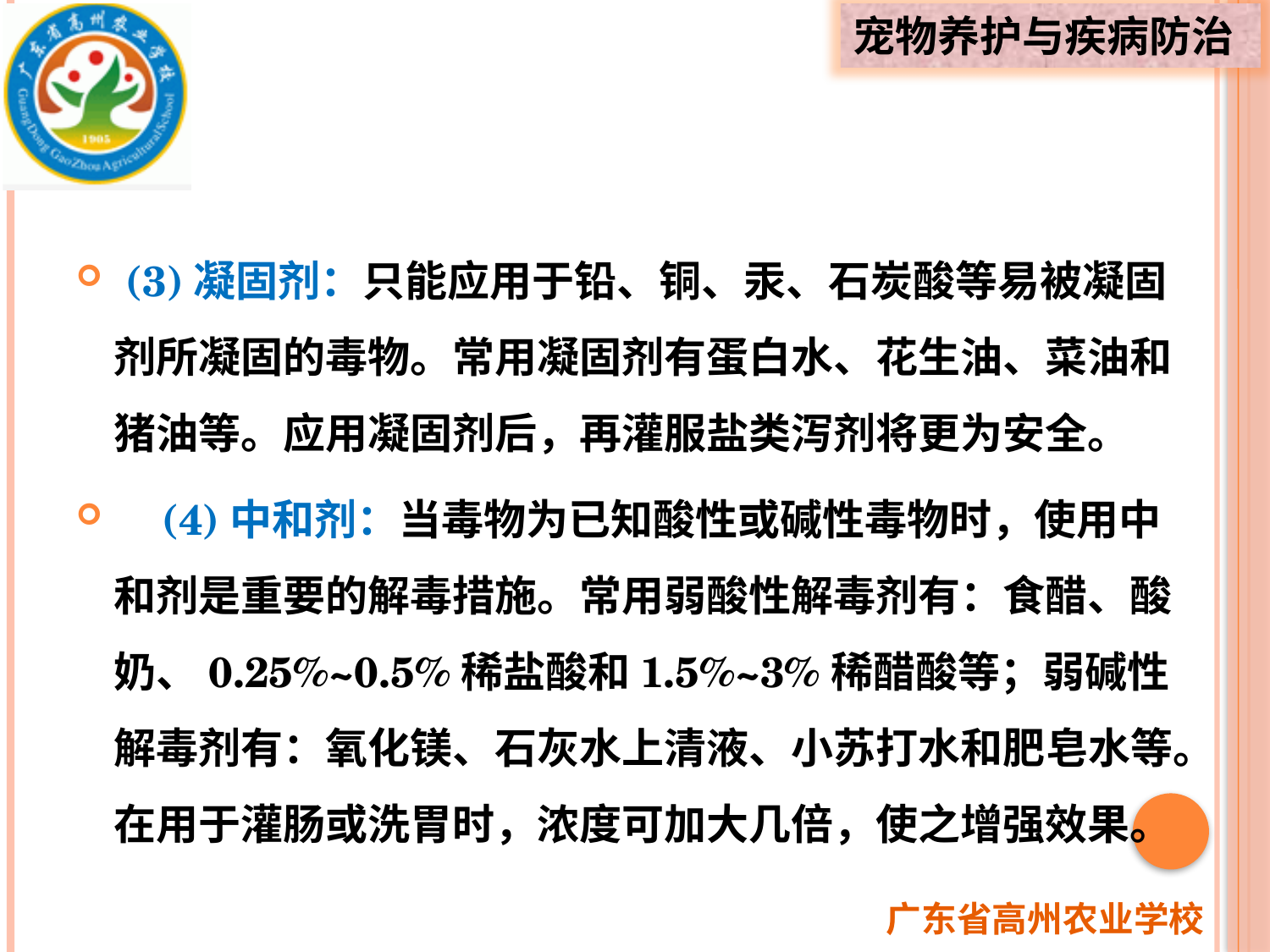

(3)凝固剂：只能应用于铅、铜、汞、石炭酸等易被凝固剂所凝固的毒物。常用凝固剂有蛋白水、花生油、菜油和猪油等。应用凝固剂后，再灌服盐类泻剂将更为安全。
    (4)中和剂：当毒物为已知酸性或碱性毒物时，使用中和剂是重要的解毒措施。常用弱酸性解毒剂有：食醋、酸奶、0.25%~0.5%稀盐酸和1.5%~3%稀醋酸等；弱碱性解毒剂有：氧化镁、石灰水上清液、小苏打水和肥皂水等。在用于灌肠或洗胃时，浓度可加大几倍，使之增强效果。